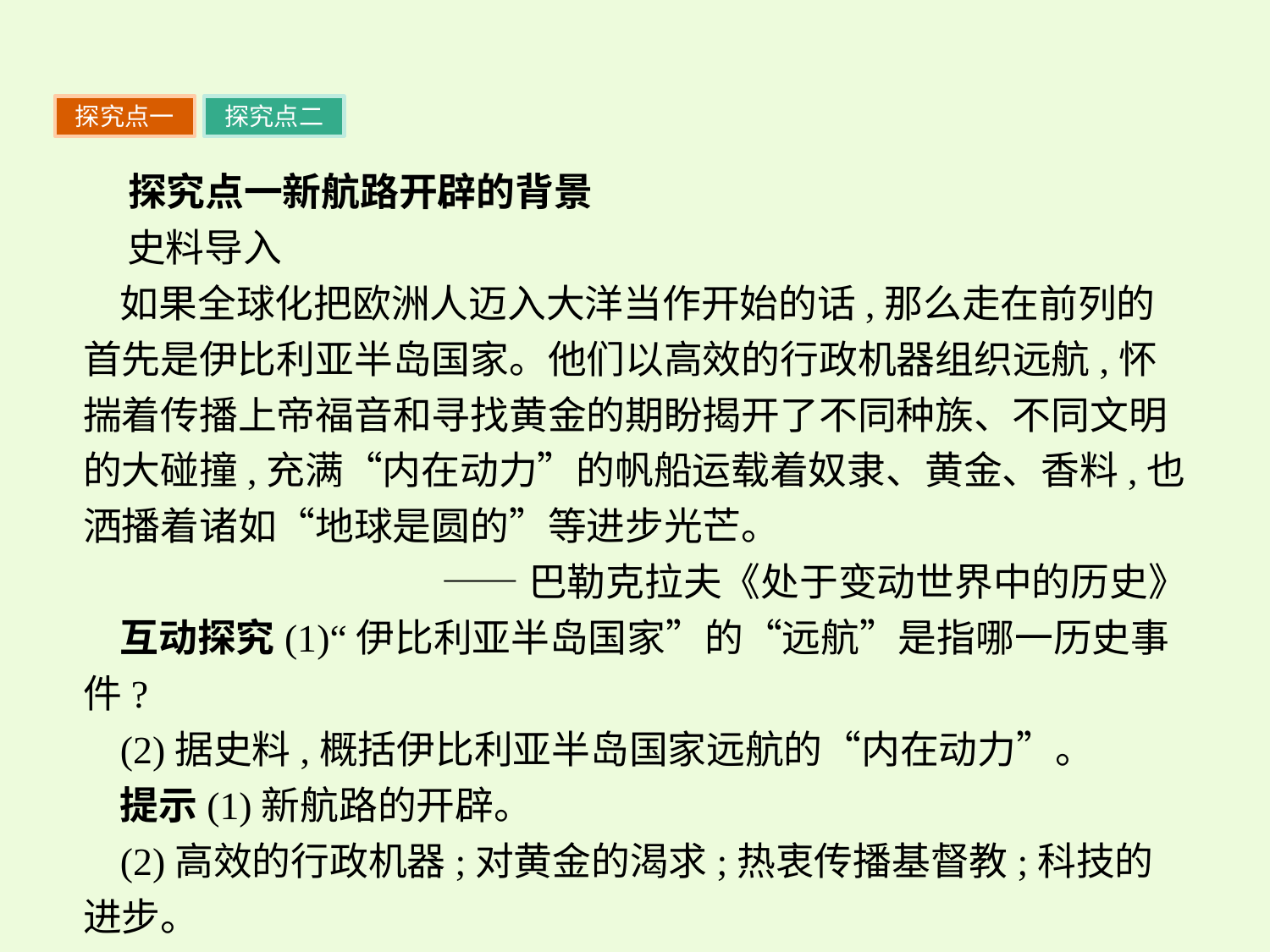

探究点一
探究点二
    探究点一新航路开辟的背景
    史料导入
如果全球化把欧洲人迈入大洋当作开始的话,那么走在前列的首先是伊比利亚半岛国家。他们以高效的行政机器组织远航,怀揣着传播上帝福音和寻找黄金的期盼揭开了不同种族、不同文明的大碰撞,充满“内在动力”的帆船运载着奴隶、黄金、香料,也洒播着诸如“地球是圆的”等进步光芒。
——巴勒克拉夫《处于变动世界中的历史》
互动探究(1)“伊比利亚半岛国家”的“远航”是指哪一历史事件?
(2)据史料,概括伊比利亚半岛国家远航的“内在动力”。
提示(1)新航路的开辟。
(2)高效的行政机器;对黄金的渴求;热衷传播基督教;科技的进步。